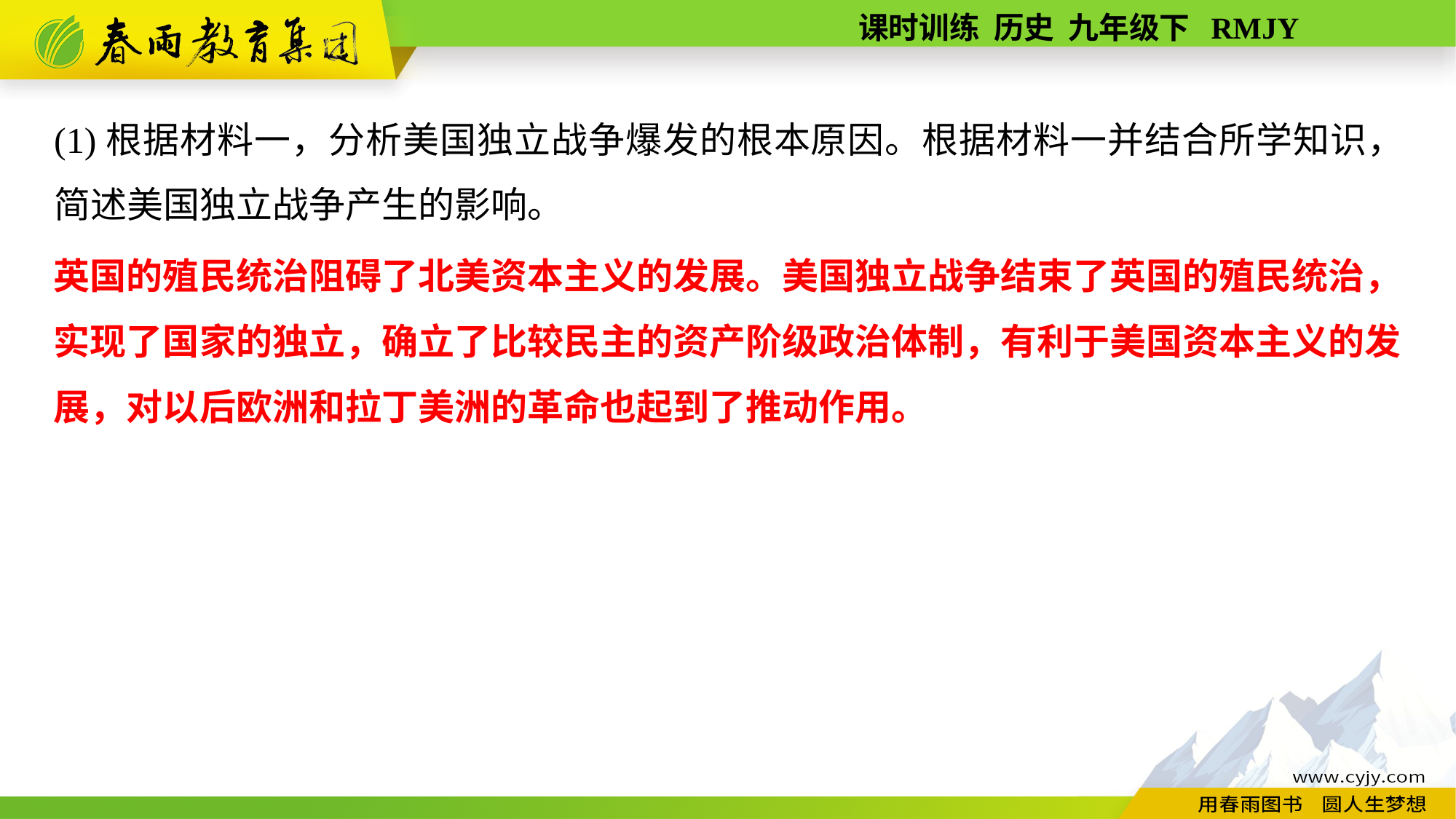

(1)根据材料一，分析美国独立战争爆发的根本原因。根据材料一并结合所学知识，简述美国独立战争产生的影响。
英国的殖民统治阻碍了北美资本主义的发展。美国独立战争结束了英国的殖民统治，实现了国家的独立，确立了比较民主的资产阶级政治体制，有利于美国资本主义的发展，对以后欧洲和拉丁美洲的革命也起到了推动作用。